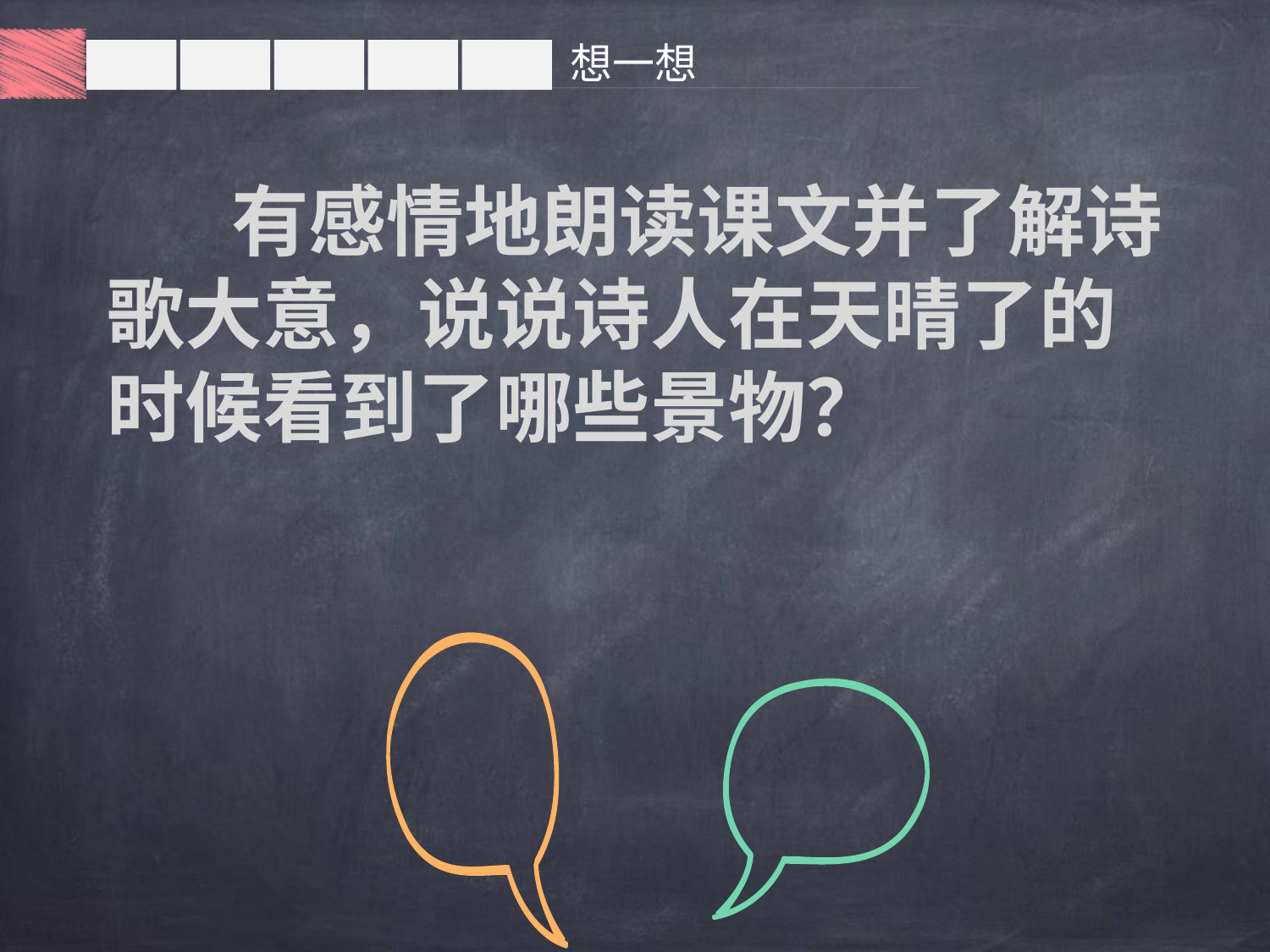

想一想

      有感情地朗读课文并了解诗歌大意，说说诗人在天晴了的时候看到了哪些景物？